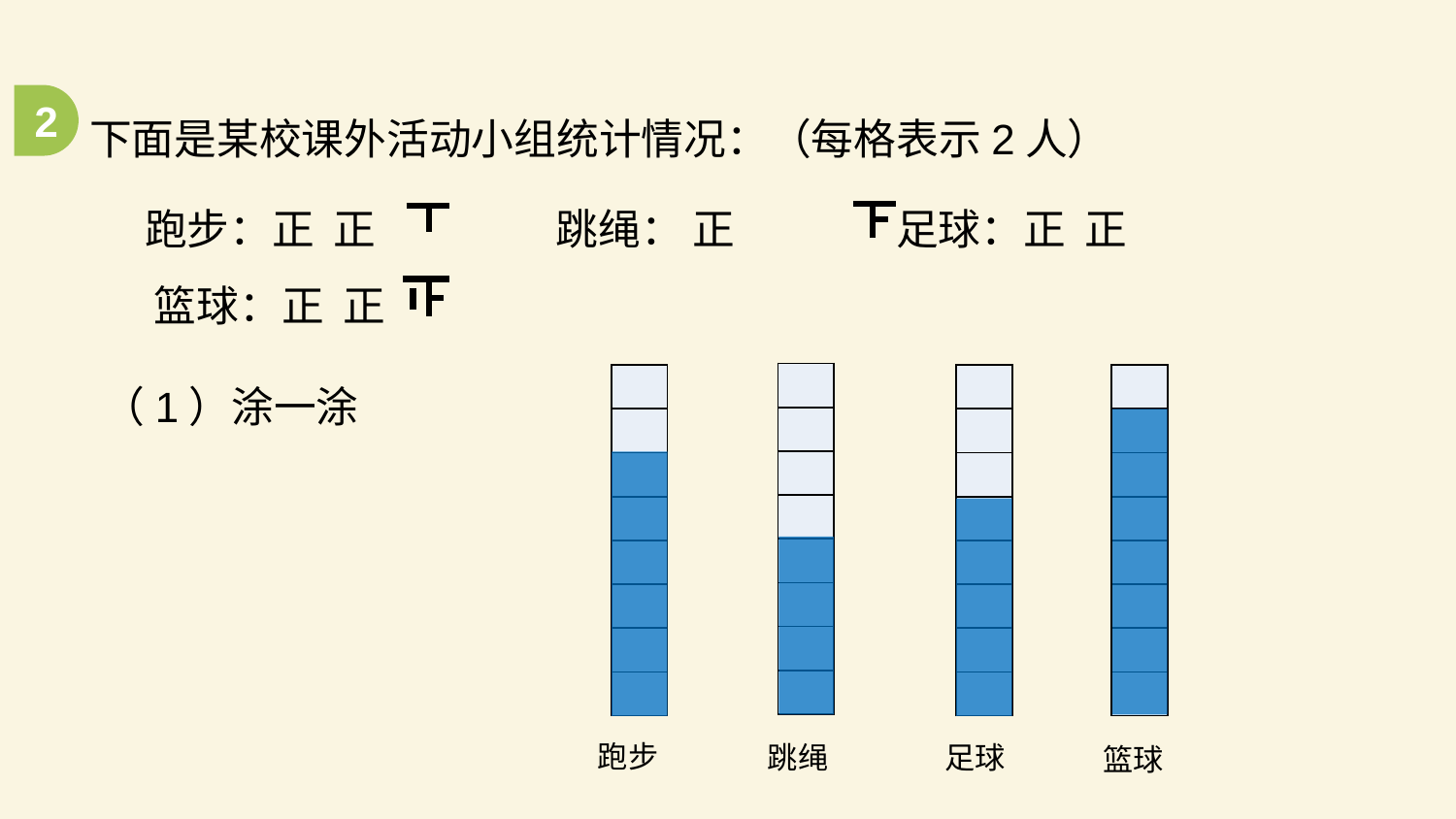

下面是某校课外活动小组统计情况：（每格表示2人）
2
跑步：正  正                   跳绳： 正                 足球：正  正                     篮球：正  正
（1）涂一涂
|  |
| --- |
|  |
|  |
|  |
|  |
|  |
|  |
|  |
|  |
| --- |
|  |
|  |
|  |
|  |
|  |
|  |
|  |
|  |
| --- |
|  |
|  |
|  |
|  |
|  |
|  |
|  |
|  |
| --- |
|  |
|  |
|  |
|  |
|  |
|  |
|  |

跑步
跳绳
足球
篮球